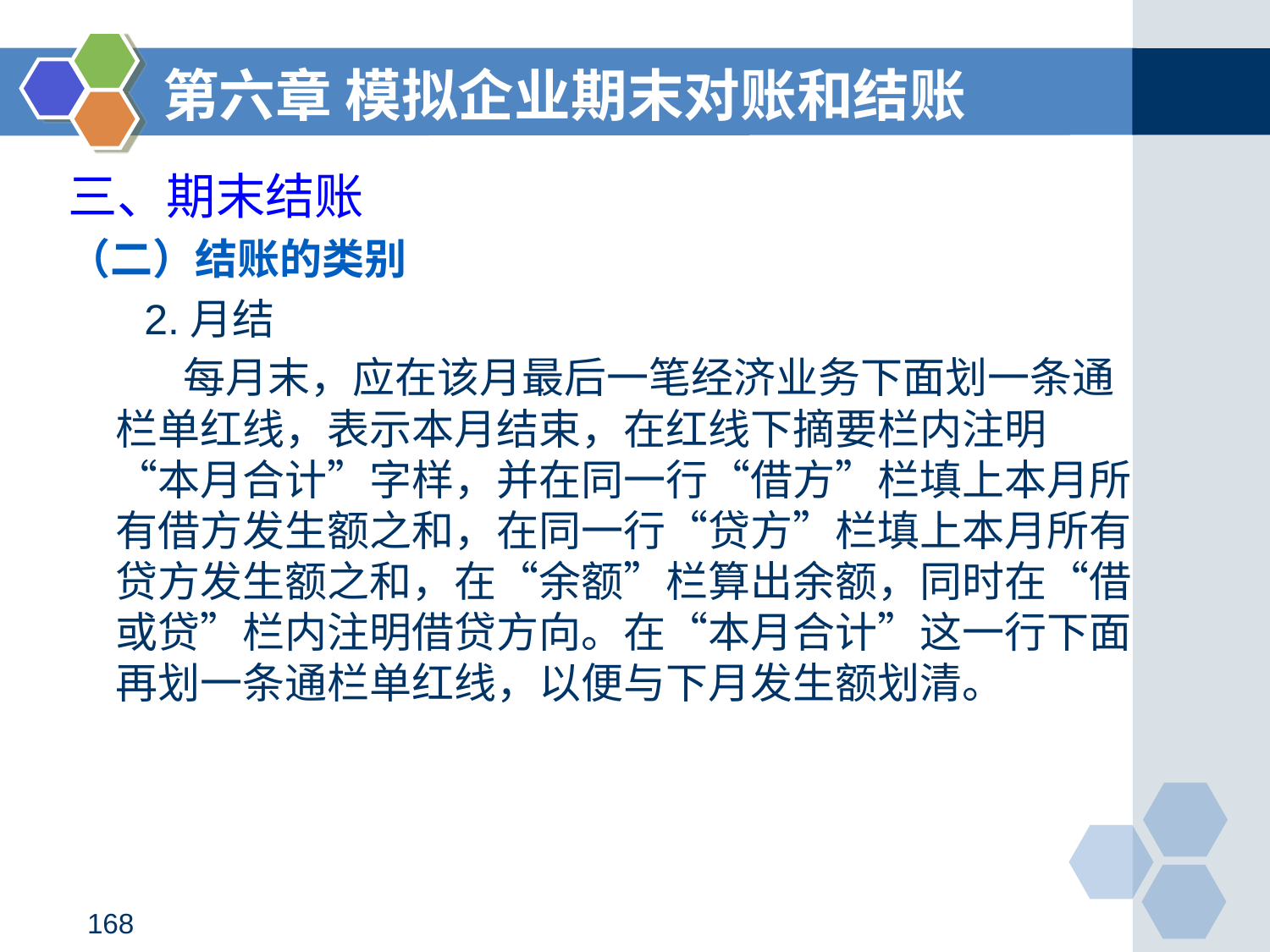

第六章 模拟企业期末对账和结账
# 三、期末结账
（二）结账的类别
   2.月结
           每月末，应在该月最后一笔经济业务下面划一条通栏单红线，表示本月结束，在红线下摘要栏内注明 “本月合计”字样，并在同一行“借方”栏填上本月所有借方发生额之和，在同一行“贷方”栏填上本月所有贷方发生额之和，在“余额”栏算出余额，同时在“借或贷”栏内注明借贷方向。在“本月合计”这一行下面再划一条通栏单红线，以便与下月发生额划清。